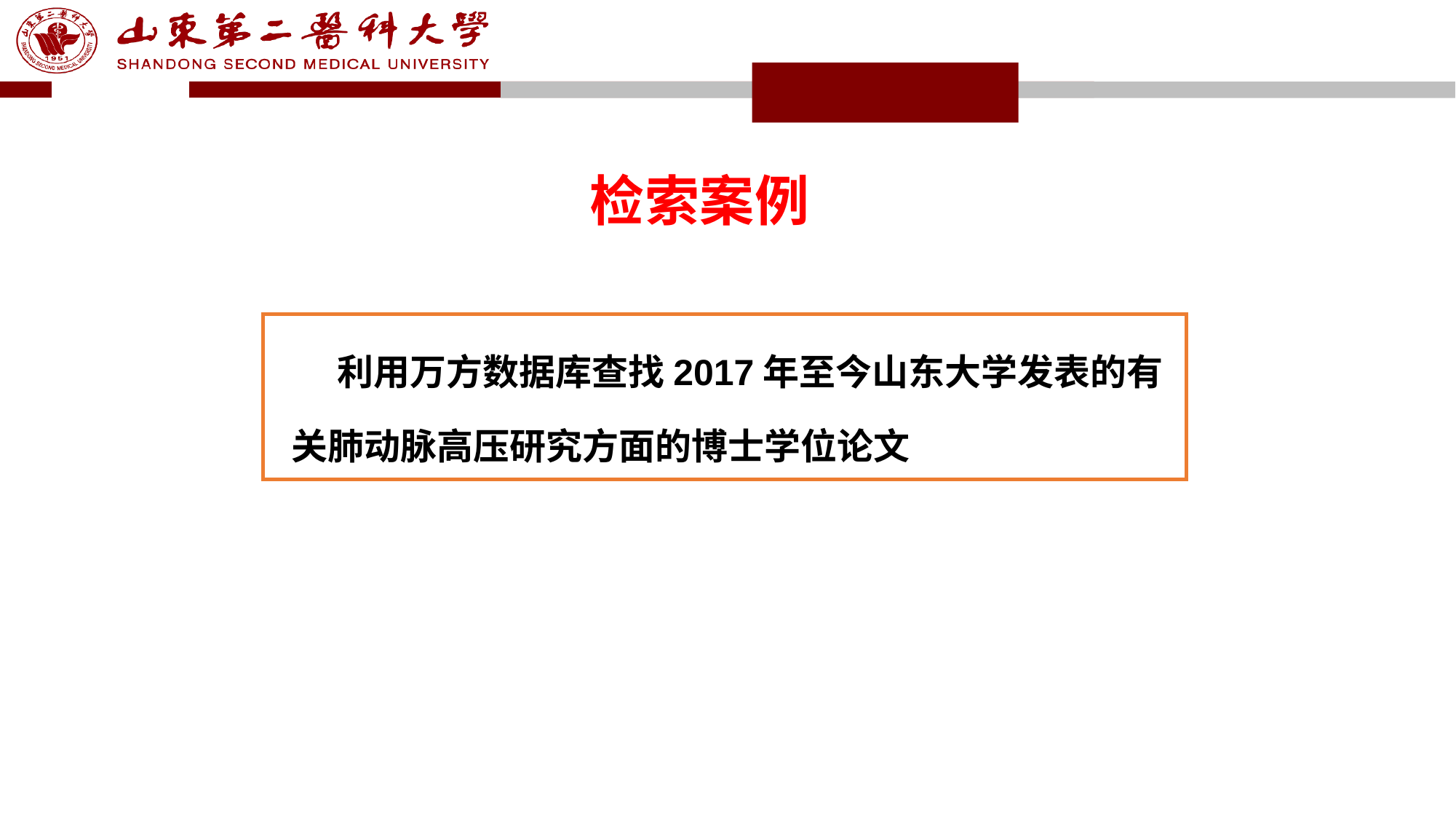

# 检索案例
       利用万方数据库查找2017年至今山东大学发表的有关肺动脉高压研究方面的博士学位论文